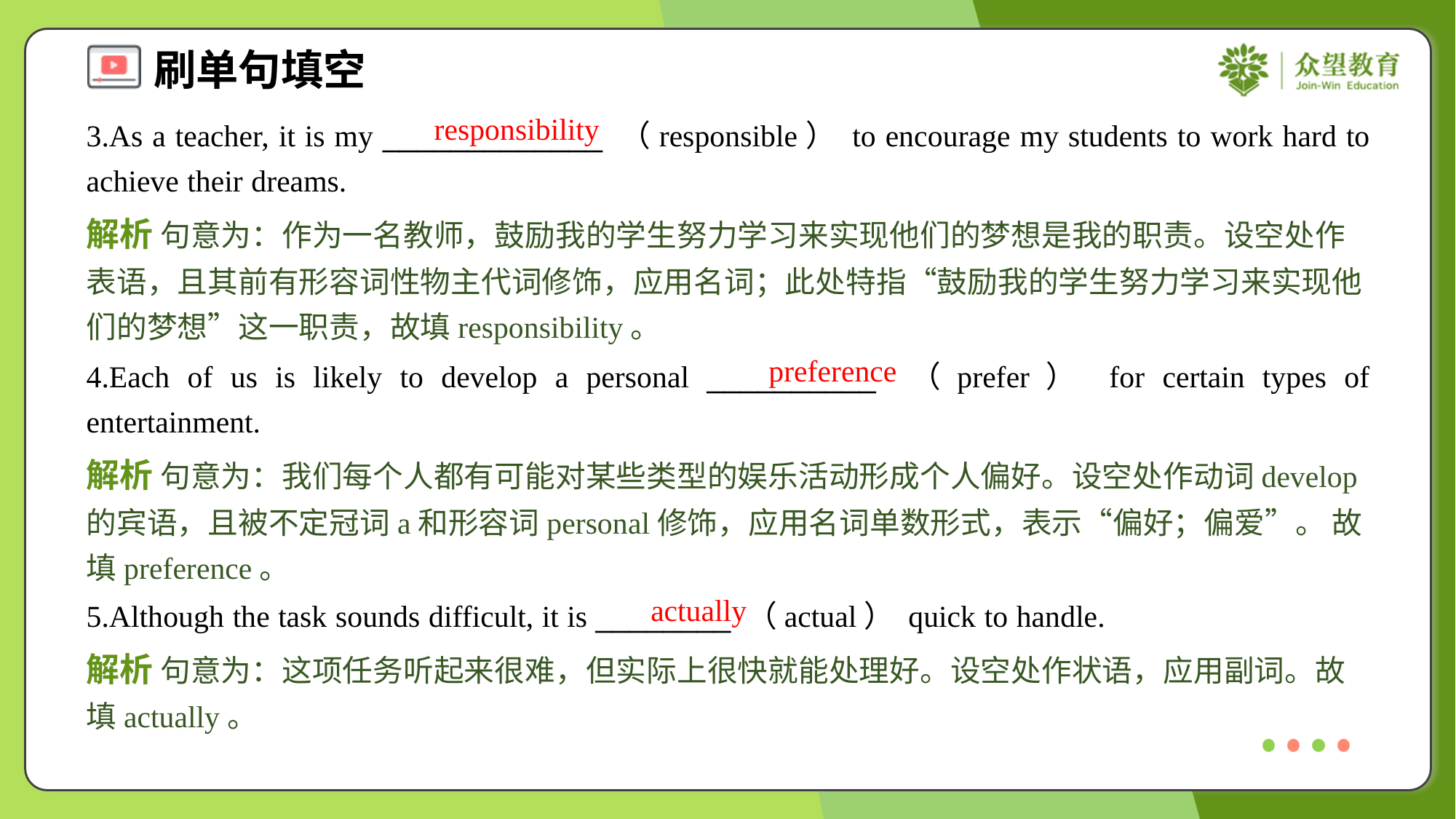

responsibility
3.As a teacher, it is my _____________ （responsible） to encourage my students to work hard to achieve their dreams.
解析 句意为：作为一名教师，鼓励我的学生努力学习来实现他们的梦想是我的职责。设空处作表语，且其前有形容词性物主代词修饰，应用名词；此处特指“鼓励我的学生努力学习来实现他们的梦想”这一职责，故填responsibility。
preference
4.Each of us is likely to develop a personal __________ （prefer） for certain types of entertainment.
解析 句意为：我们每个人都有可能对某些类型的娱乐活动形成个人偏好。设空处作动词develop的宾语，且被不定冠词a和形容词personal修饰，应用名词单数形式，表示“偏好；偏爱”。 故填preference。
actually
5.Although the task sounds difficult, it is ________ （actual） quick to handle.
解析 句意为：这项任务听起来很难，但实际上很快就能处理好。设空处作状语，应用副词。故填actually。